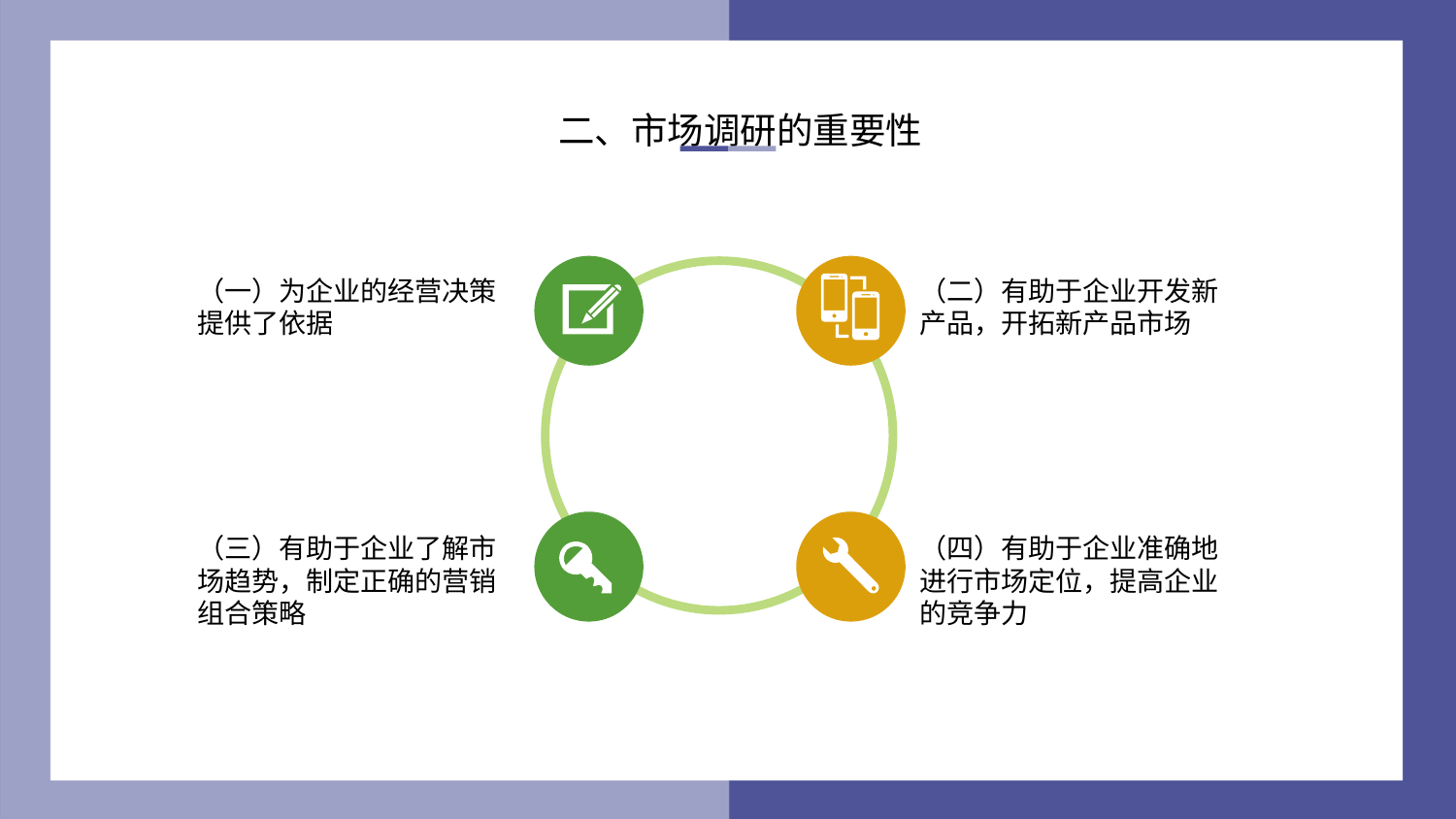

二、市场调研的重要性

（一）为企业的经营决策提供了依据
（二）有助于企业开发新产品，开拓新产品市场

（四）有助于企业准确地进行市场定位，提高企业的竞争力
（三）有助于企业了解市场趋势，制定正确的营销组合策略